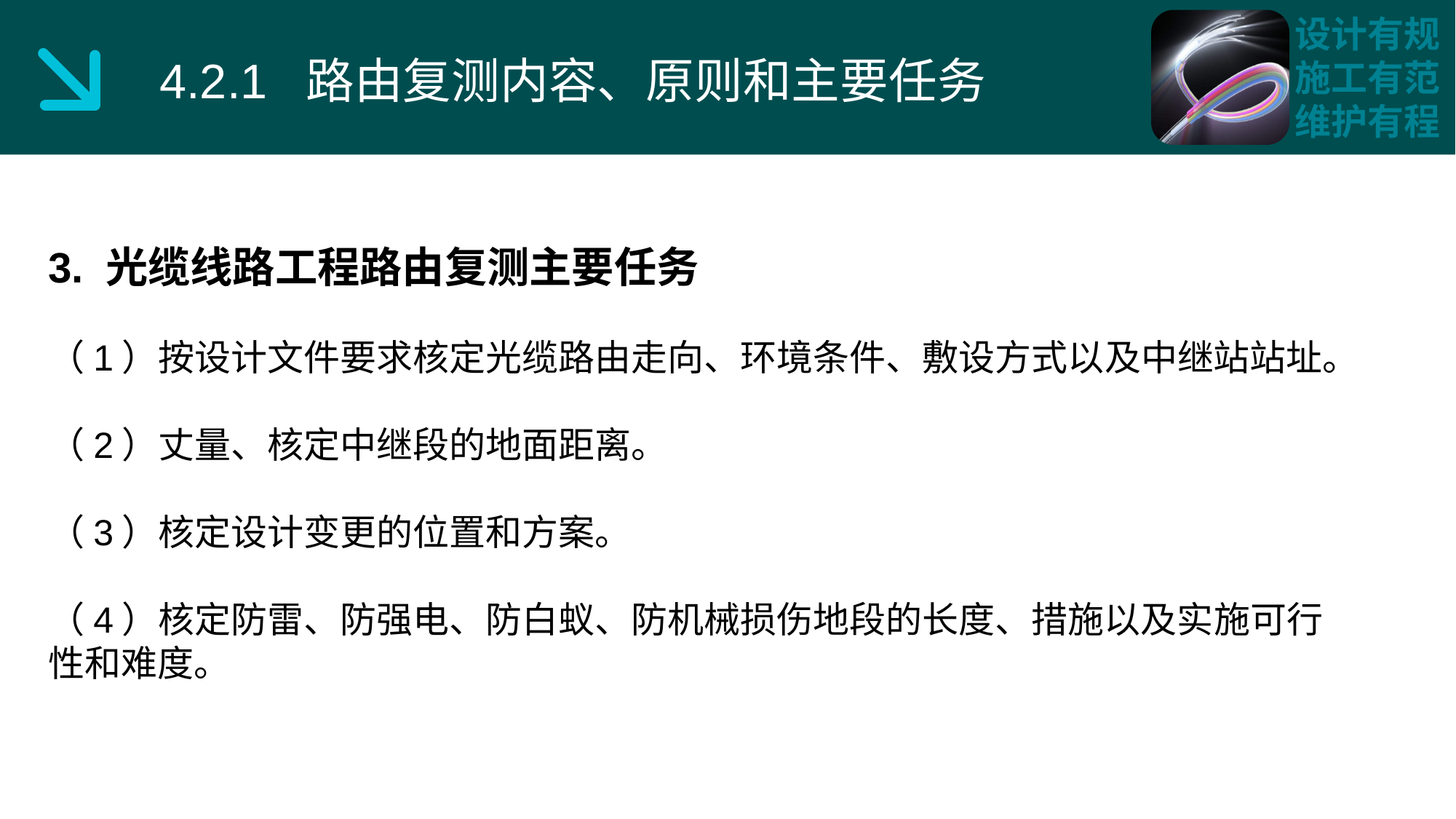

4.2.1  路由复测内容、原则和主要任务

3. 光缆线路工程路由复测主要任务

（1）按设计文件要求核定光缆路由走向、环境条件、敷设方式以及中继站站址。

（2）丈量、核定中继段的地面距离。

（3）核定设计变更的位置和方案。

（4）核定防雷、防强电、防白蚁、防机械损伤地段的长度、措施以及实施可行性和难度。